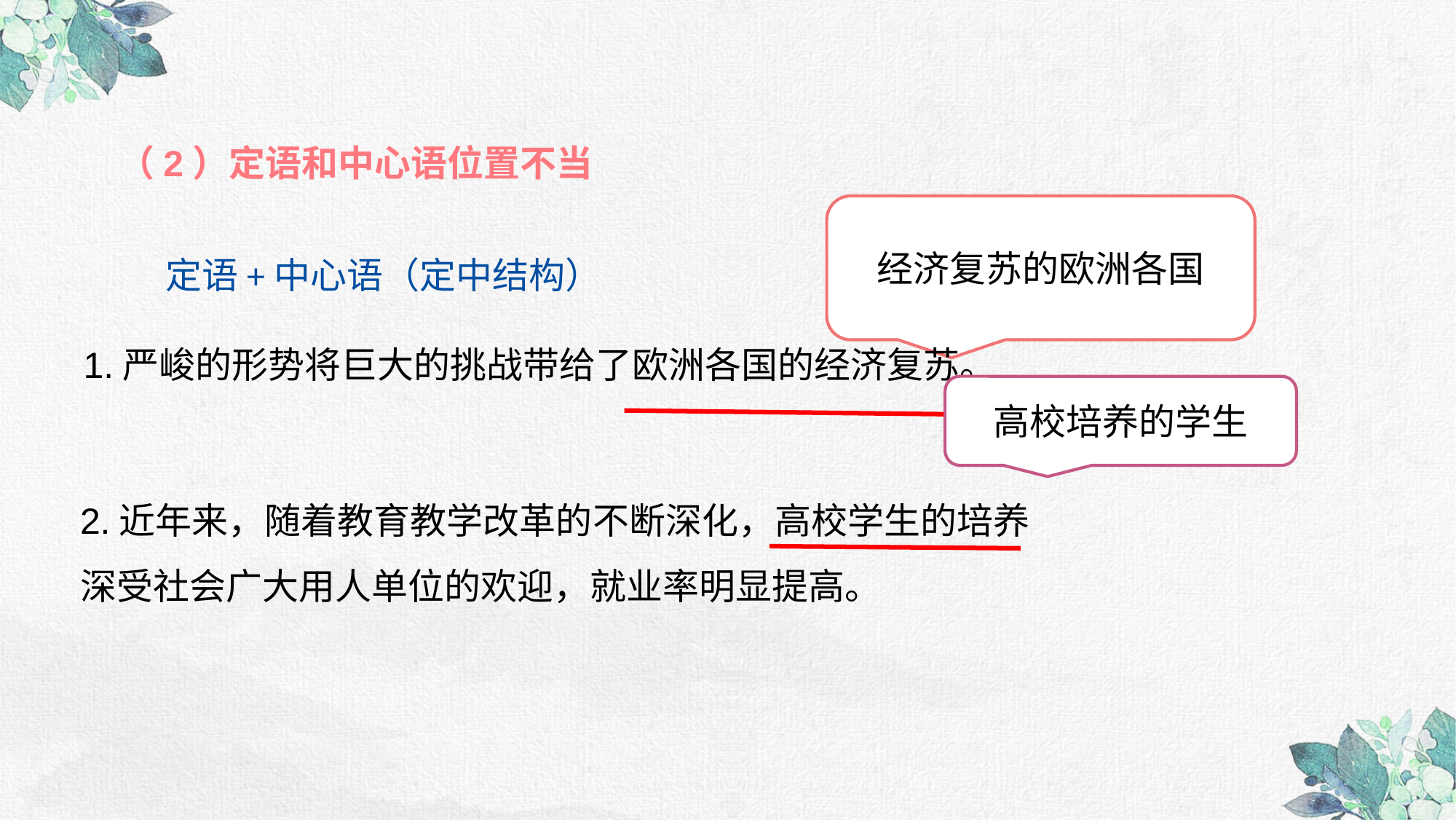

（2）定语和中心语位置不当
经济复苏的欧洲各国
定语+中心语（定中结构）
1.严峻的形势将巨大的挑战带给了欧洲各国的经济复苏。
高校培养的学生

2.近年来，随着教育教学改革的不断深化，高校学生的培养深受社会广大用人单位的欢迎，就业率明显提高。